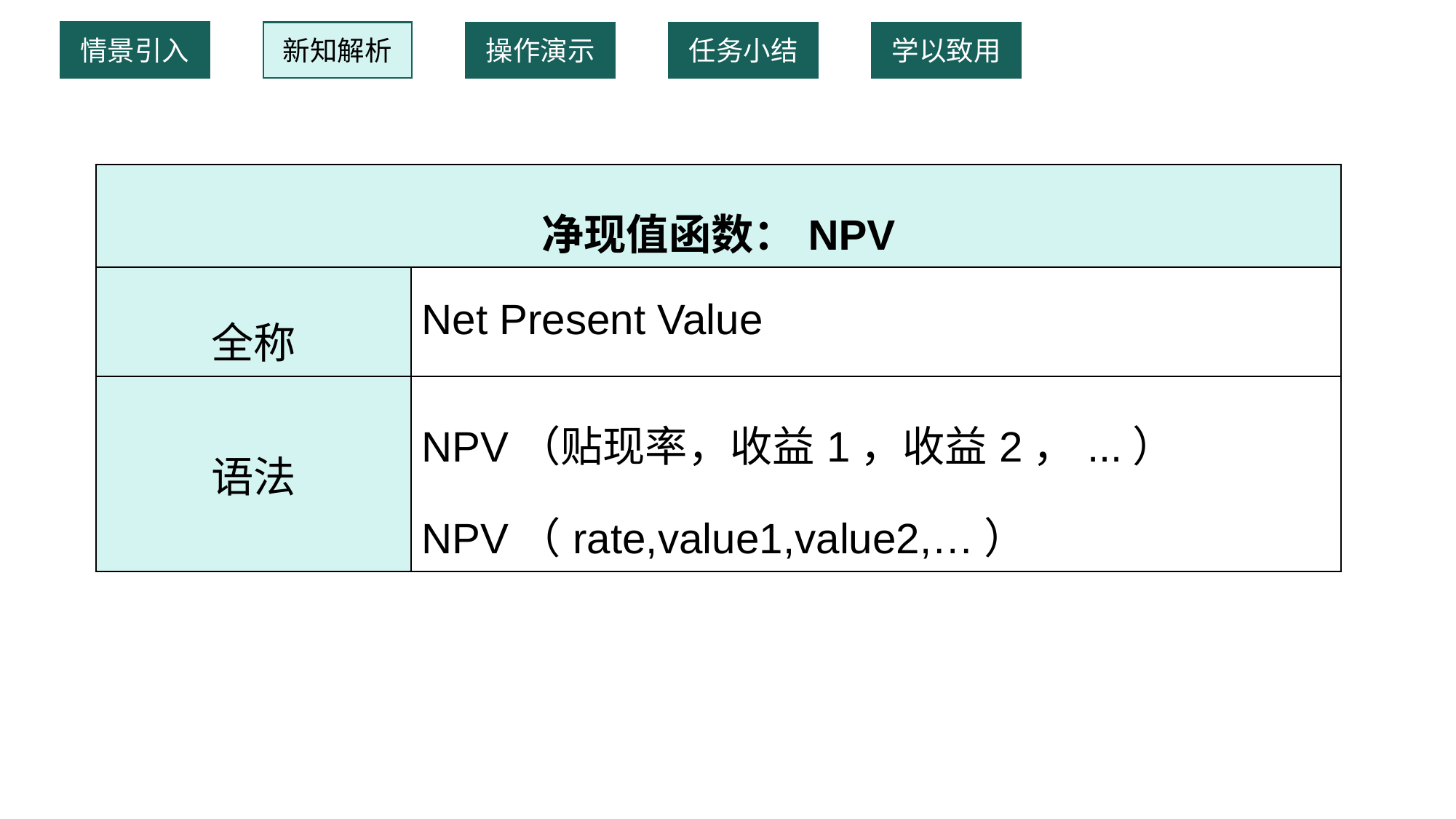

情景引入
新知解析
操作演示
任务小结
学以致用
| 净现值函数：NPV |  |
| --- | --- |
| 全称 | Net Present Value |
| 语法 | NPV（贴现率，收益1，收益2，...） NPV（rate,value1,value2,…） |